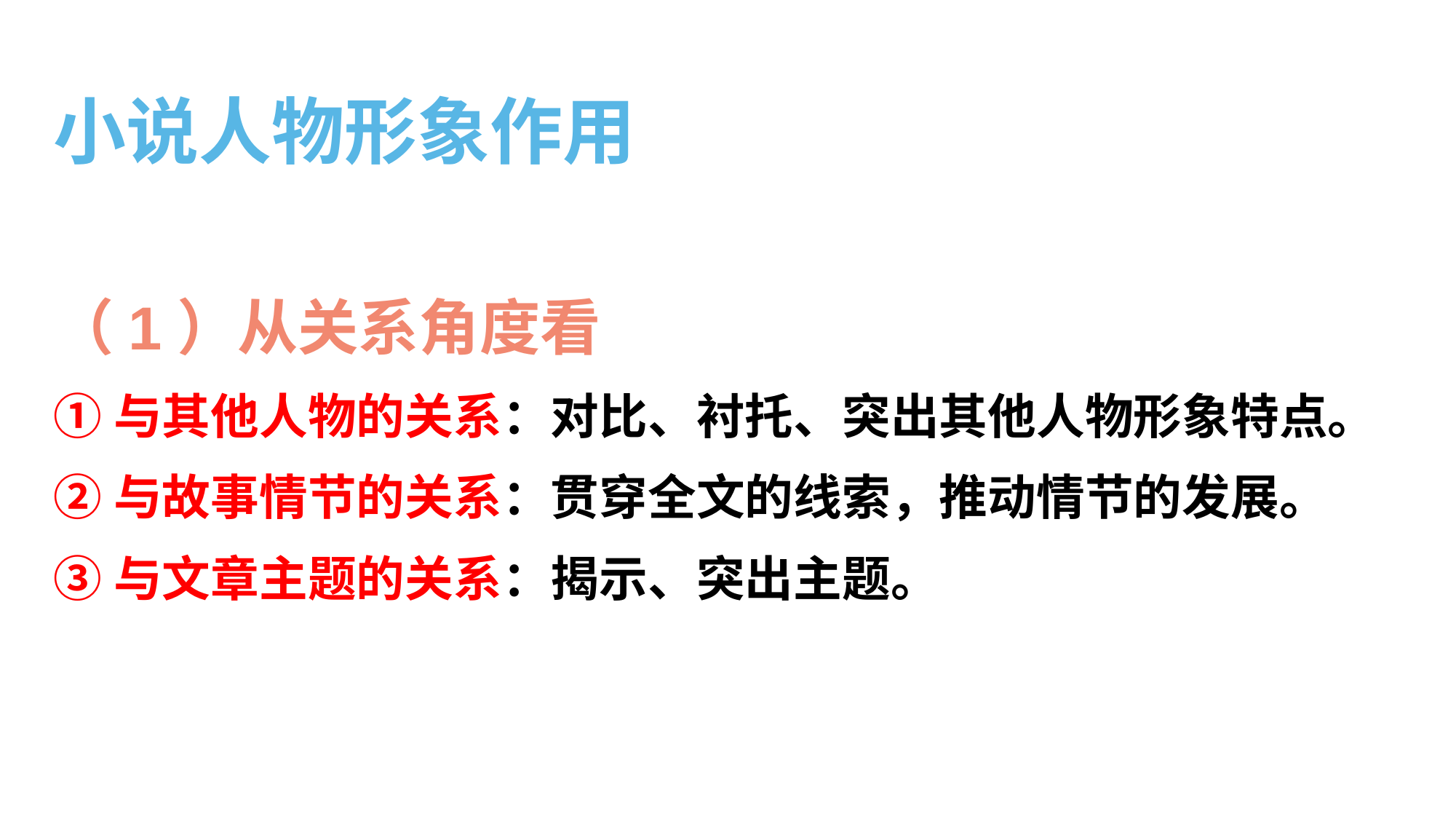

小说人物形象作用

（1）从关系角度看
①与其他人物的关系：对比、衬托、突出其他人物形象特点。
②与故事情节的关系：贯穿全文的线索，推动情节的发展。
③与文章主题的关系：揭示、突出主题。